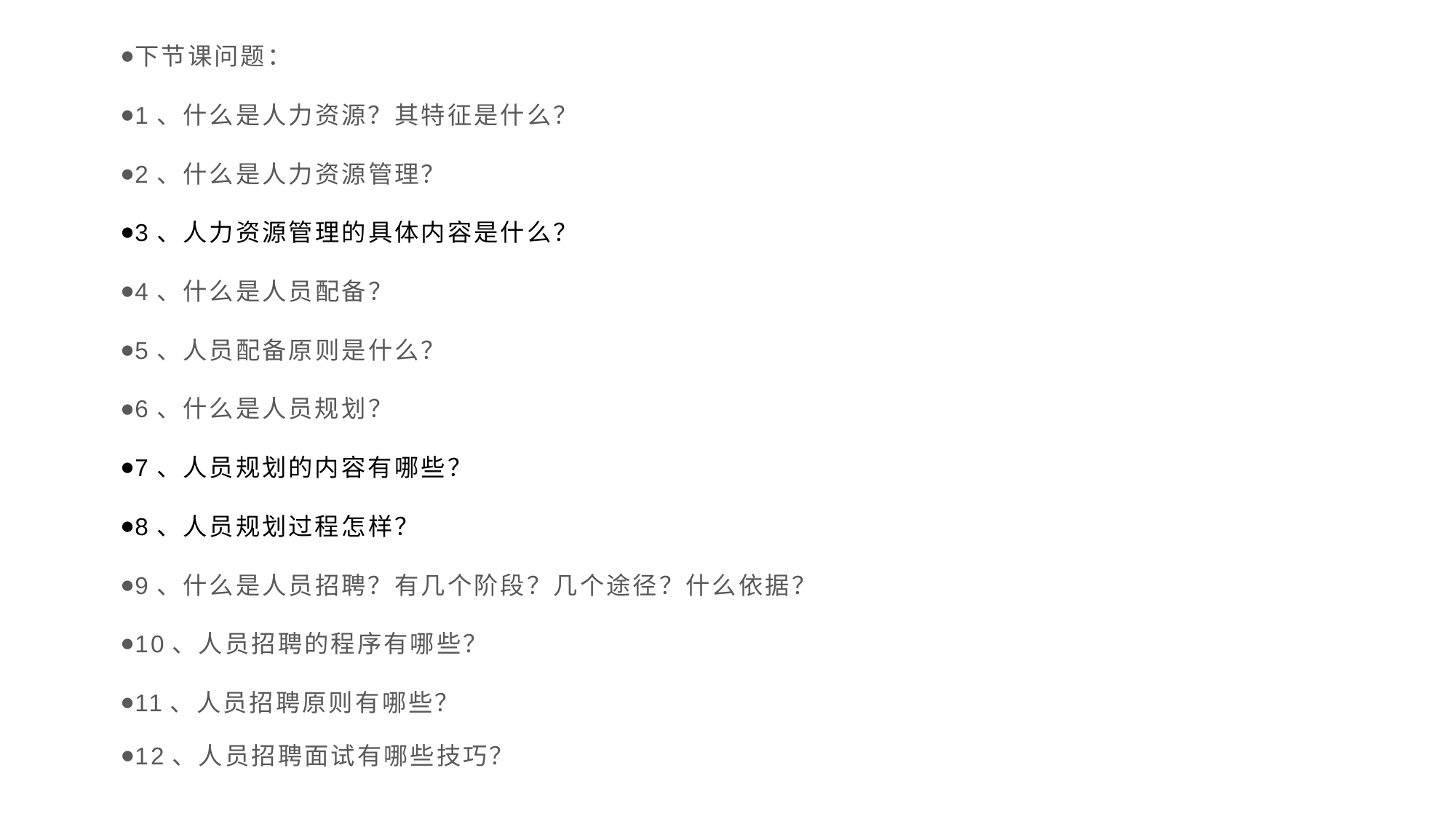

下节课问题：
1、什么是人力资源？其特征是什么？
2、什么是人力资源管理？
3、人力资源管理的具体内容是什么？
4、什么是人员配备？
5、人员配备原则是什么？
6、什么是人员规划？
7、人员规划的内容有哪些？
8、人员规划过程怎样？
9、什么是人员招聘？有几个阶段？几个途径？什么依据？
10、人员招聘的程序有哪些？
11、人员招聘原则有哪些？
12、人员招聘面试有哪些技巧？
26